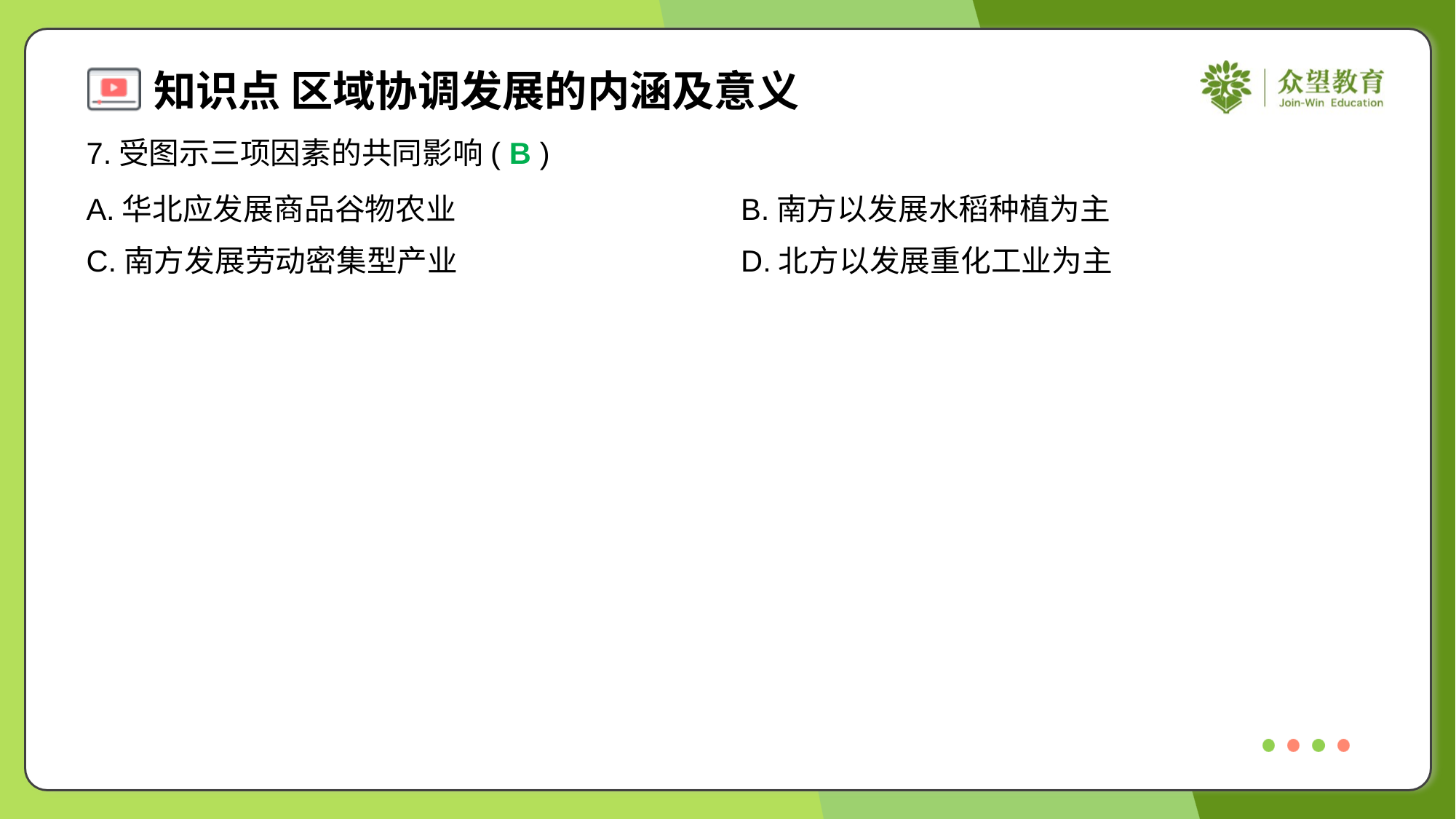

7.受图示三项因素的共同影响(     )
B
A.华北应发展商品谷物农业	B.南方以发展水稻种植为主
C.南方发展劳动密集型产业	D.北方以发展重化工业为主